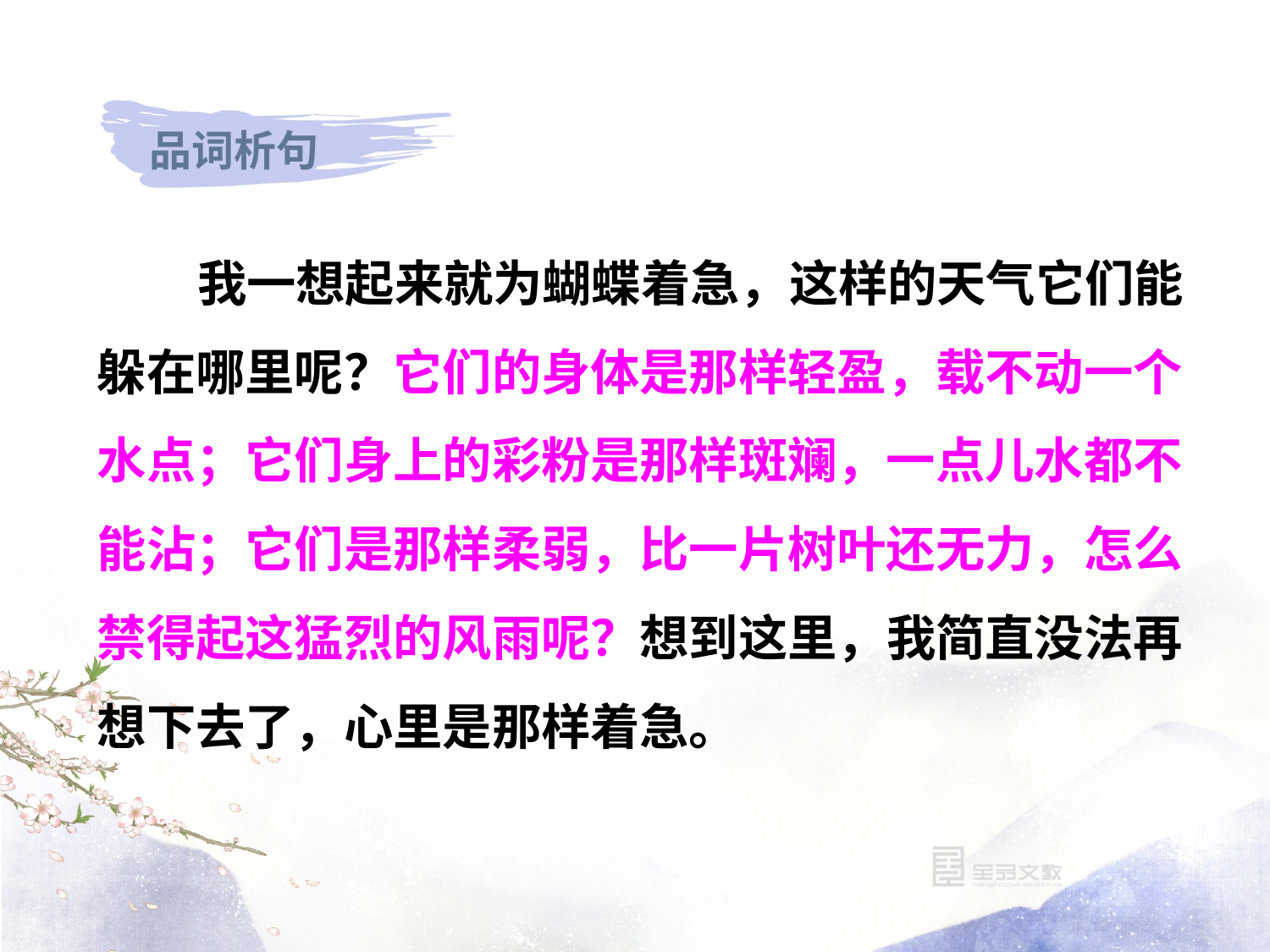

我一想起来就为蝴蝶着急，这样的天气它们能躲在哪里呢？它们的身体是那样轻盈，载不动一个水点；它们身上的彩粉是那样斑斓，一点儿水都不能沾；它们是那样柔弱，比一片树叶还无力，怎么禁得起这猛烈的风雨呢？想到这里，我简直没法再想下去了，心里是那样着急。